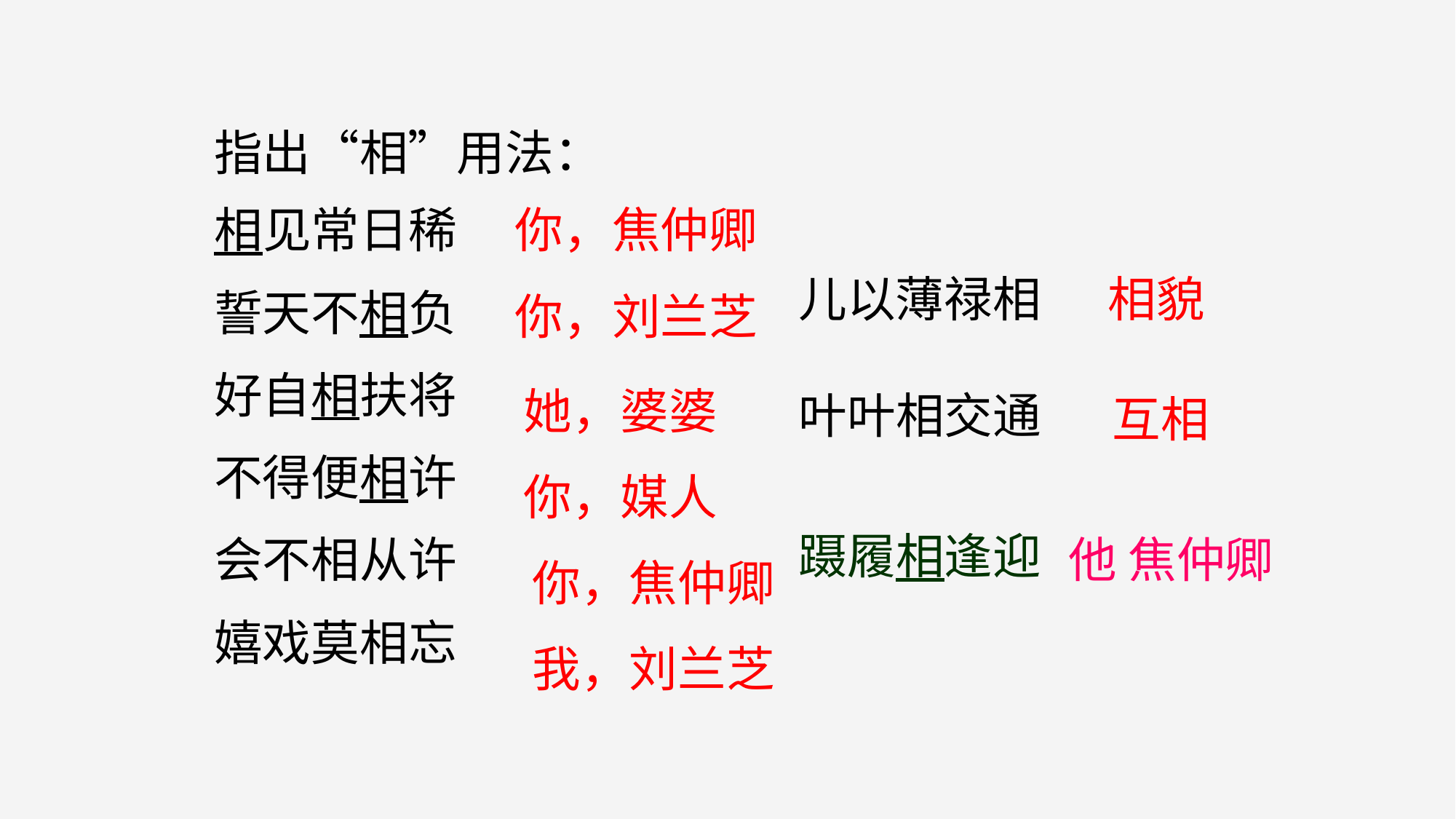

指出“相”用法：
相见常日稀
誓天不相负
好自相扶将
不得便相许
会不相从许
嬉戏莫相忘

你，焦仲卿
相貌
儿以薄禄相

叶叶相交通

蹑履相逢迎

你，刘兰芝

她，婆婆
互相
你，媒人
他 焦仲卿
你，焦仲卿
我，刘兰芝